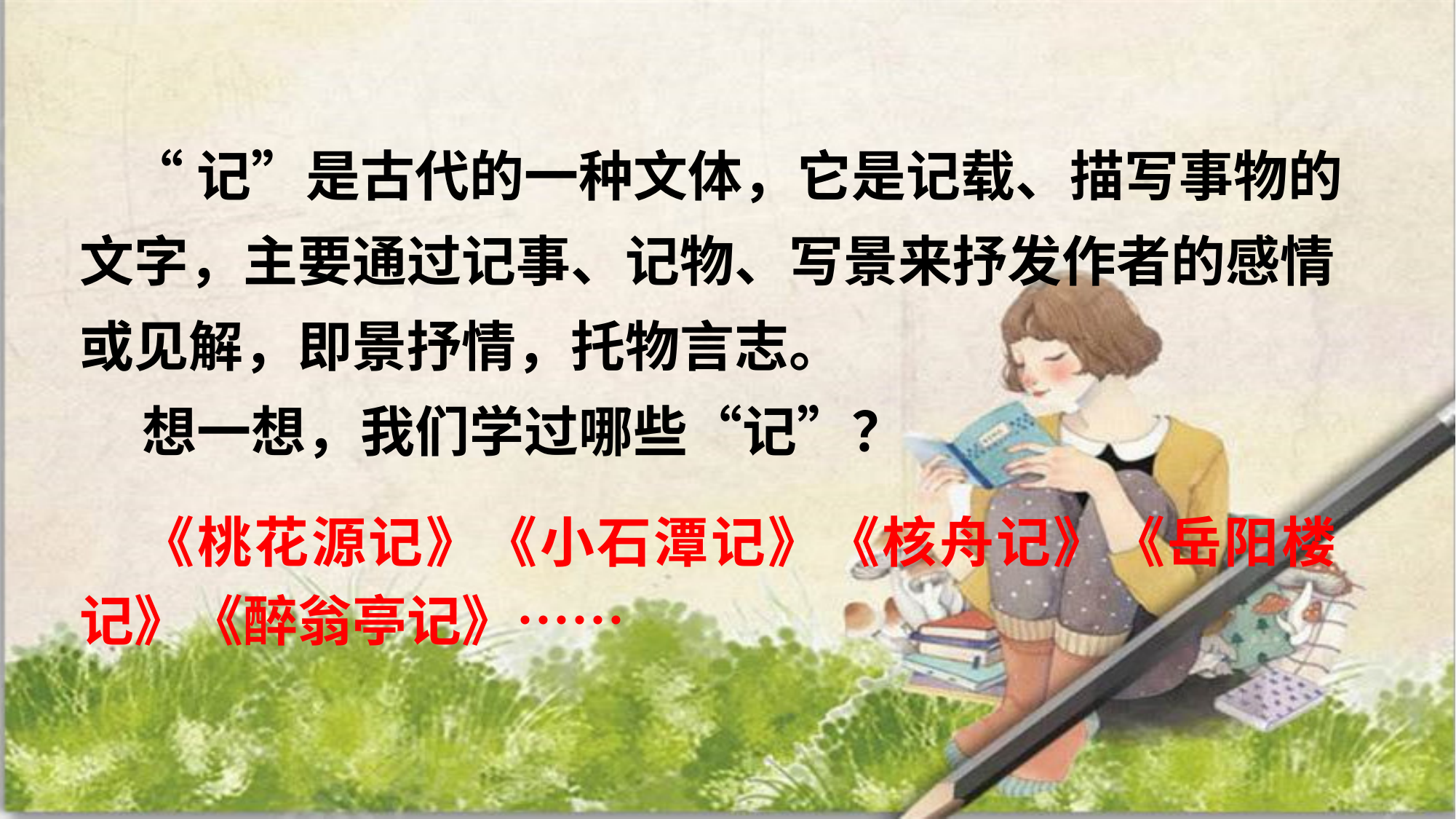

“记”是古代的一种文体，它是记载、描写事物的文字，主要通过记事、记物、写景来抒发作者的感情或见解，即景抒情，托物言志。
    想一想，我们学过哪些“记”？

   《桃花源记》《小石潭记》《核舟记》《岳阳楼记》《醉翁亭记》……